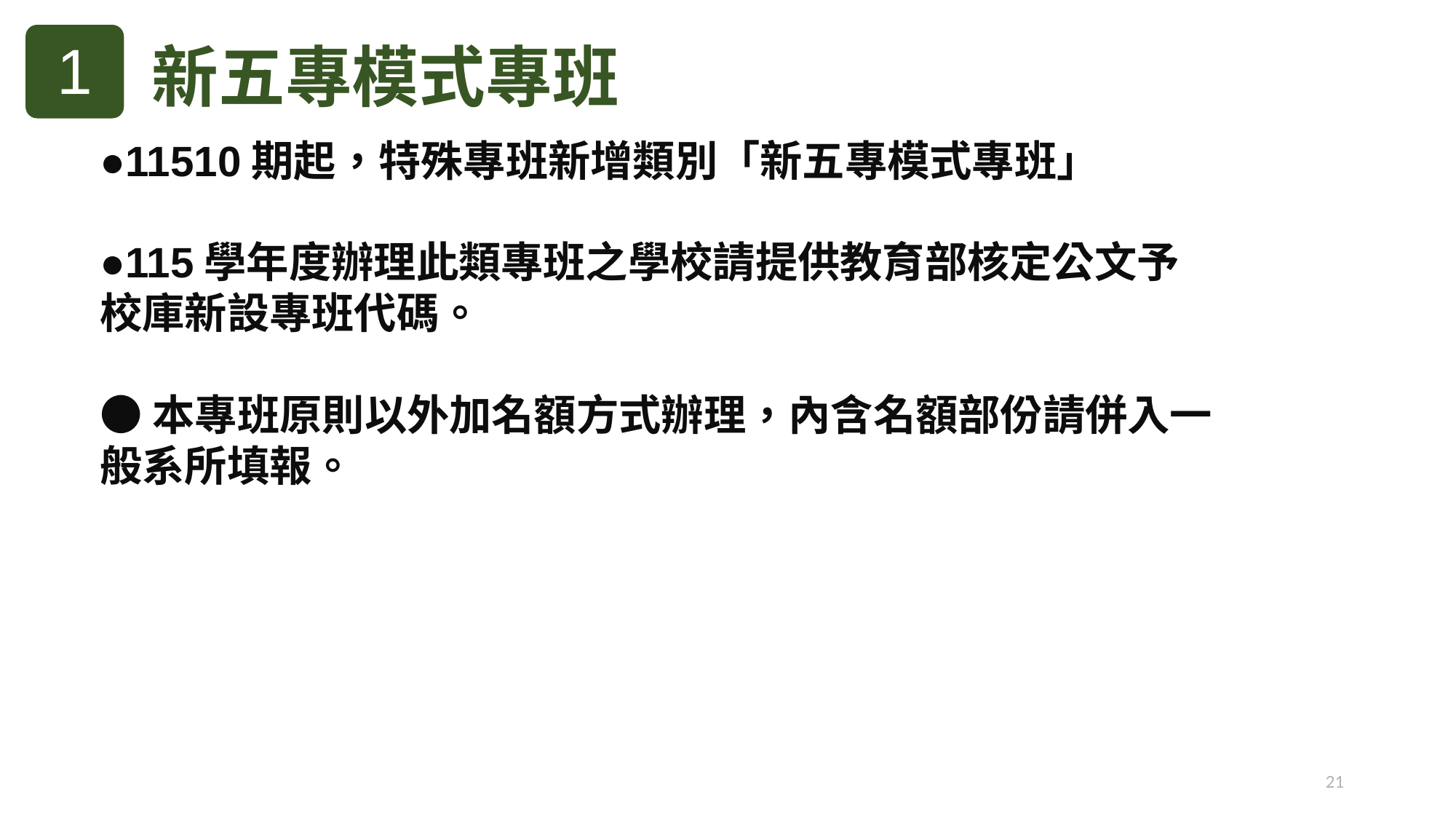

1
新五專模式專班
●11510期起，特殊專班新增類別「新五專模式專班」

●115學年度辦理此類專班之學校請提供教育部核定公文予校庫新設專班代碼。
●本專班原則以外加名額方式辦理，內含名額部份請併入一般系所填報。
21